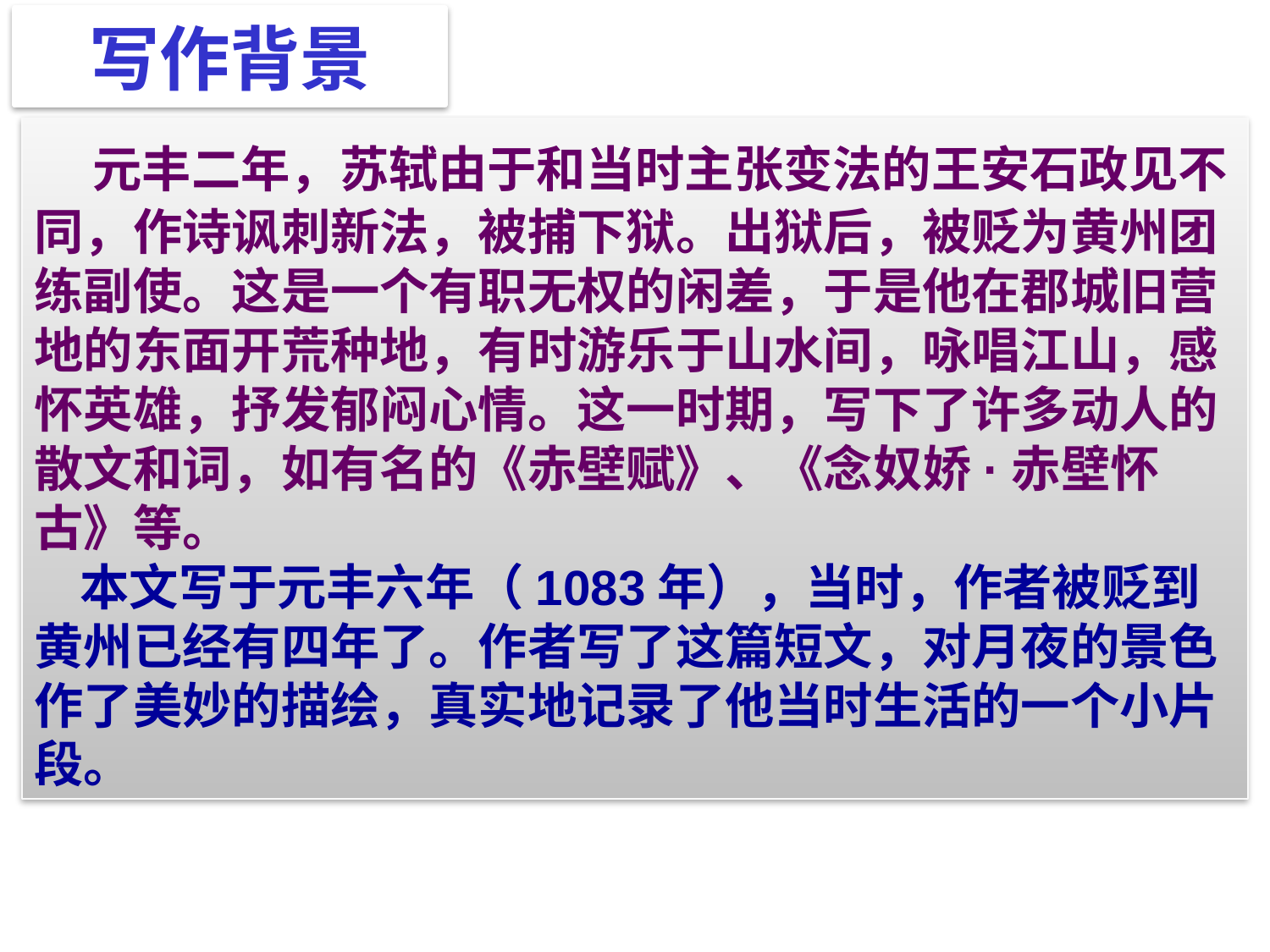

写作背景
   元丰二年，苏轼由于和当时主张变法的王安石政见不同，作诗讽刺新法，被捕下狱。出狱后，被贬为黄州团练副使。这是一个有职无权的闲差，于是他在郡城旧营地的东面开荒种地，有时游乐于山水间，咏唱江山，感怀英雄，抒发郁闷心情。这一时期，写下了许多动人的散文和词，如有名的《赤壁赋》、《念奴娇·赤壁怀古》等。
   本文写于元丰六年（1083年），当时，作者被贬到黄州已经有四年了。作者写了这篇短文，对月夜的景色作了美妙的描绘，真实地记录了他当时生活的一个小片段。